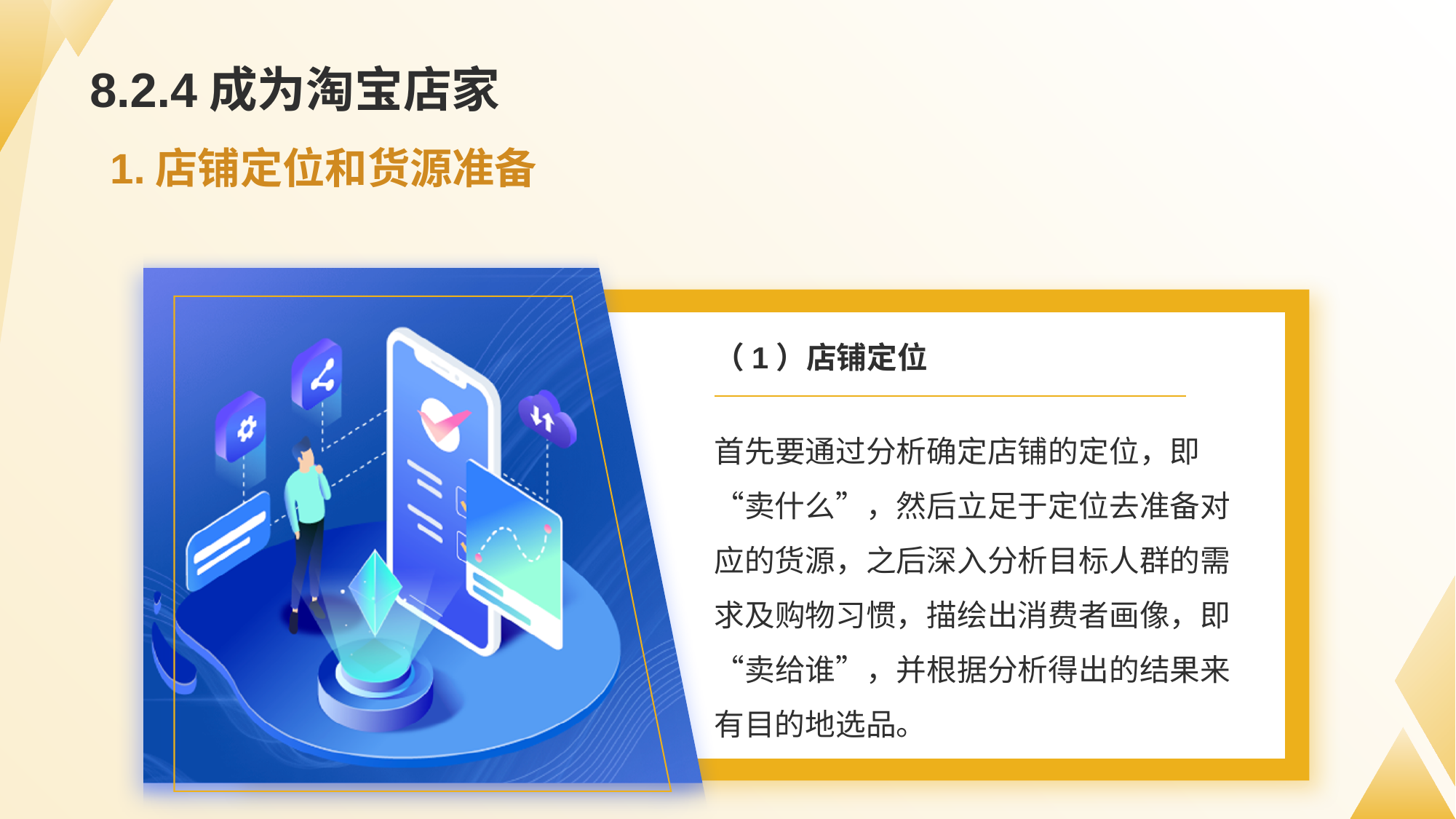

# 8.2.4成为淘宝店家
1.店铺定位和货源准备

（1）店铺定位
首先要通过分析确定店铺的定位，即“卖什么”，然后立足于定位去准备对应的货源，之后深入分析目标人群的需求及购物习惯，描绘出消费者画像，即“卖给谁”，并根据分析得出的结果来有目的地选品。